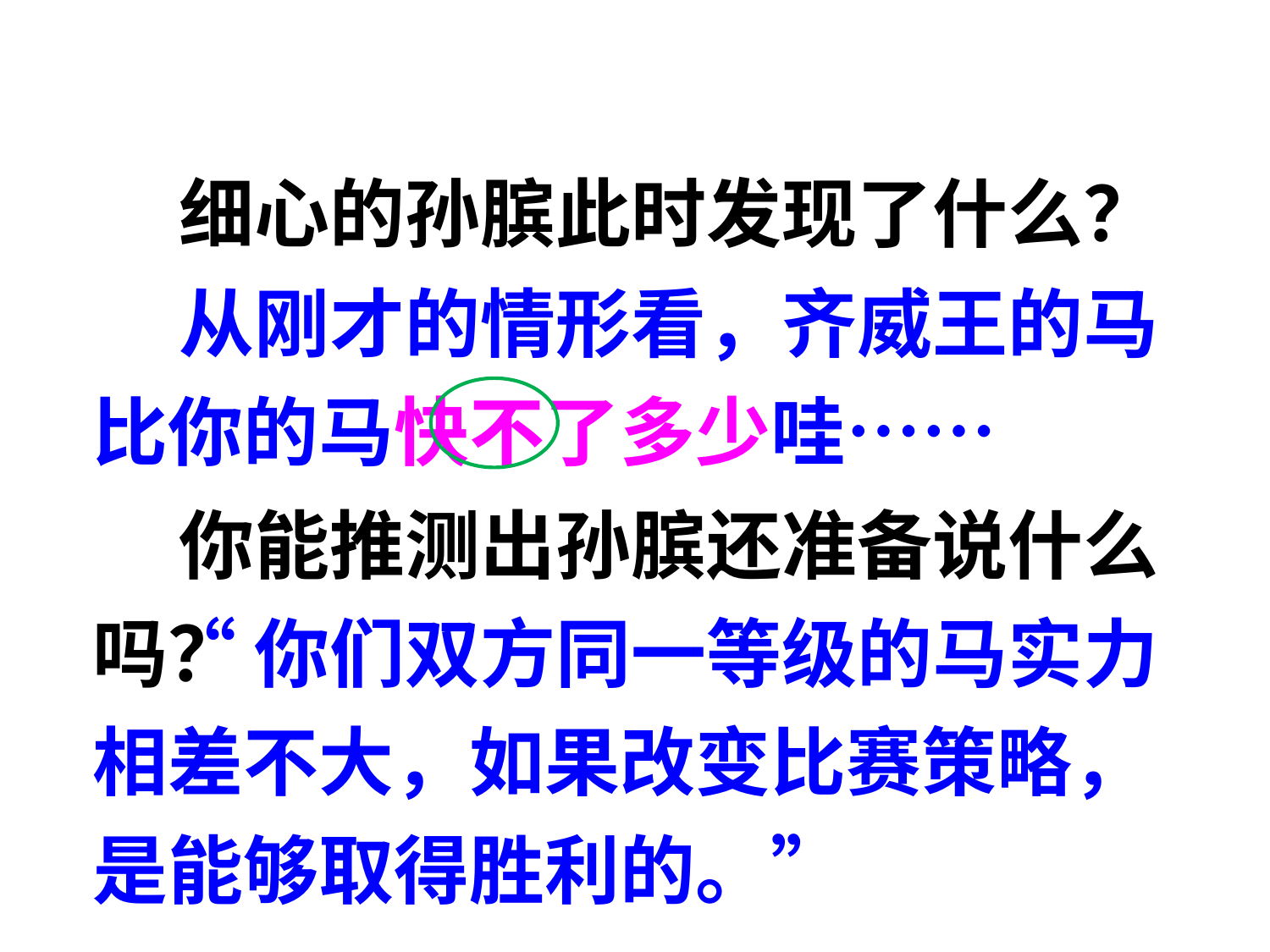

细心的孙膑此时发现了什么？
    从刚才的情形看，齐威王的马比你的马快不了多少哇……

    你能推测出孙膑还准备说什么吗？
    “你们双方同一等级的马实力相差不大，如果改变比赛策略，是能够取得胜利的。”